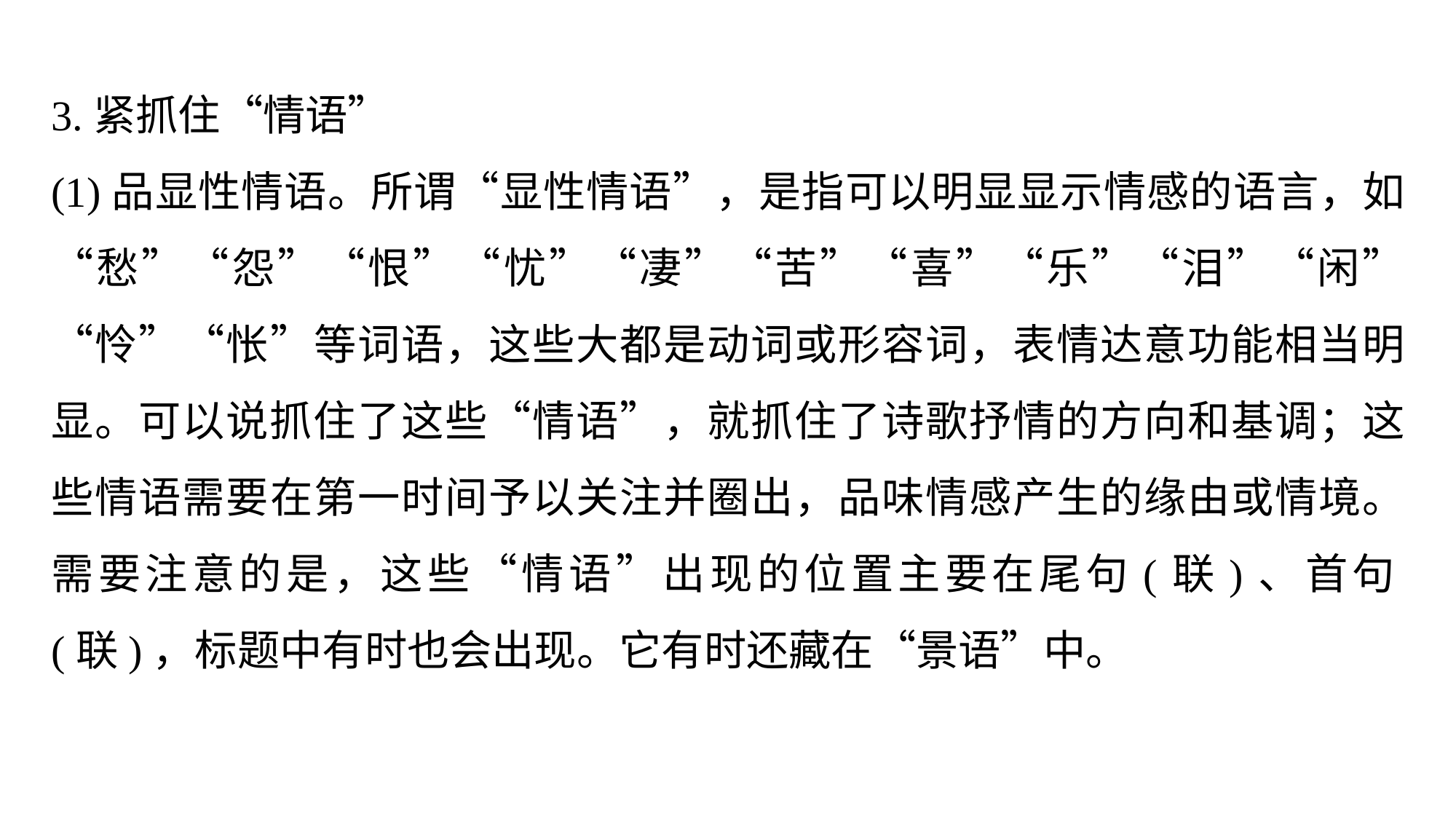

3.紧抓住“情语”
(1)品显性情语。所谓“显性情语”，是指可以明显显示情感的语言，如“愁”“怨”“恨”“忧”“凄”“苦”“喜”“乐”“泪”“闲”“怜”“怅”等词语，这些大都是动词或形容词，表情达意功能相当明显。可以说抓住了这些“情语”，就抓住了诗歌抒情的方向和基调；这些情语需要在第一时间予以关注并圈出，品味情感产生的缘由或情境。需要注意的是，这些“情语”出现的位置主要在尾句(联)、首句(联)，标题中有时也会出现。它有时还藏在“景语”中。